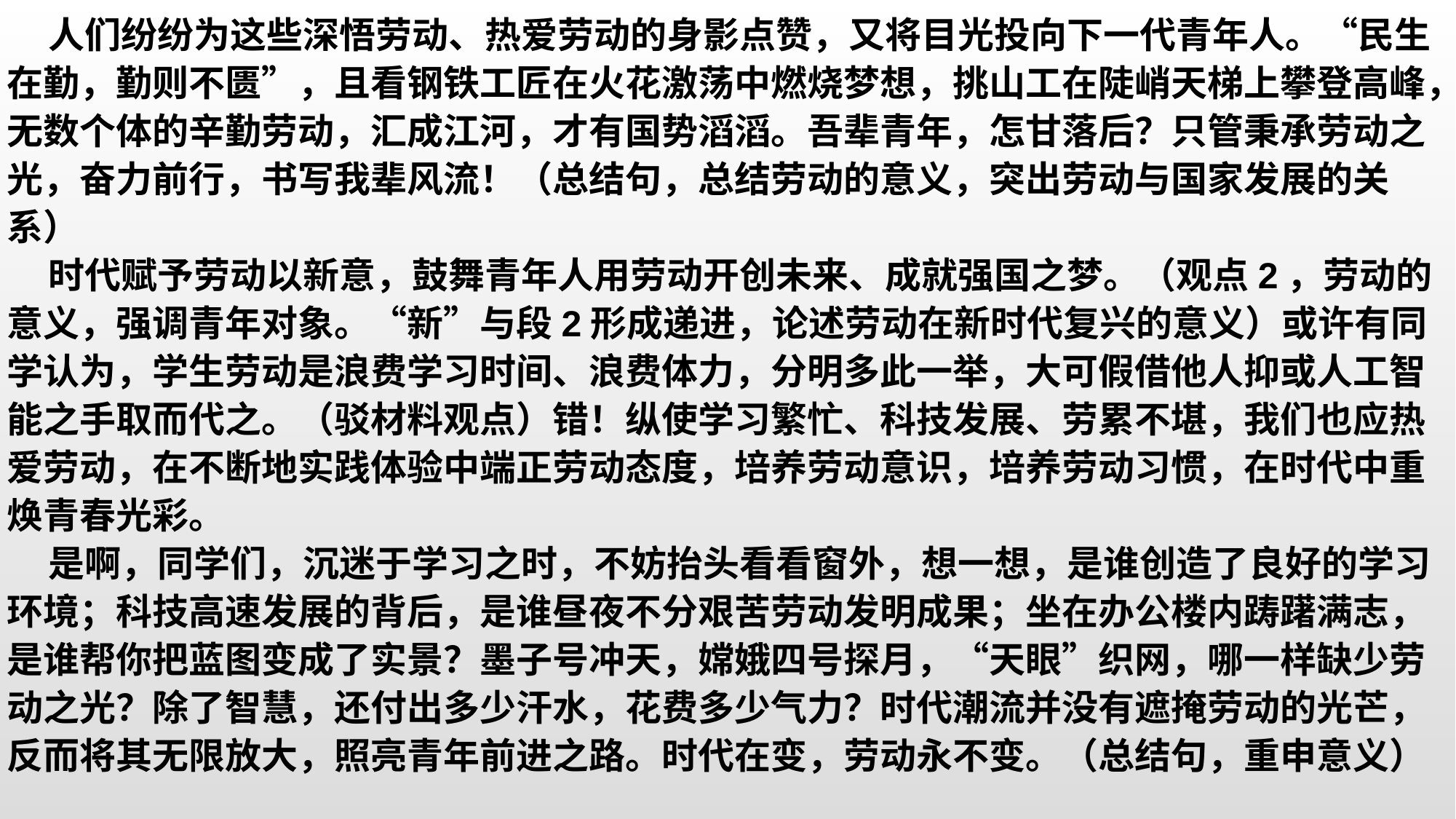

人们纷纷为这些深悟劳动、热爱劳动的身影点赞，又将目光投向下一代青年人。“民生在勤，勤则不匮”，且看钢铁工匠在火花激荡中燃烧梦想，挑山工在陡峭天梯上攀登高峰，无数个体的辛勤劳动，汇成江河，才有国势滔滔。吾辈青年，怎甘落后？只管秉承劳动之光，奋力前行，书写我辈风流！（总结句，总结劳动的意义，突出劳动与国家发展的关系）
    时代赋予劳动以新意，鼓舞青年人用劳动开创未来、成就强国之梦。（观点2，劳动的意义，强调青年对象。“新”与段2形成递进，论述劳动在新时代复兴的意义）或许有同学认为，学生劳动是浪费学习时间、浪费体力，分明多此一举，大可假借他人抑或人工智能之手取而代之。（驳材料观点）错！纵使学习繁忙、科技发展、劳累不堪，我们也应热爱劳动，在不断地实践体验中端正劳动态度，培养劳动意识，培养劳动习惯，在时代中重焕青春光彩。
    是啊，同学们，沉迷于学习之时，不妨抬头看看窗外，想一想，是谁创造了良好的学习环境；科技高速发展的背后，是谁昼夜不分艰苦劳动发明成果；坐在办公楼内踌躇满志，是谁帮你把蓝图变成了实景？墨子号冲天，嫦娥四号探月，“天眼”织网，哪一样缺少劳动之光？除了智慧，还付出多少汗水，花费多少气力？时代潮流并没有遮掩劳动的光芒，反而将其无限放大，照亮青年前进之路。时代在变，劳动永不变。（总结句，重申意义）